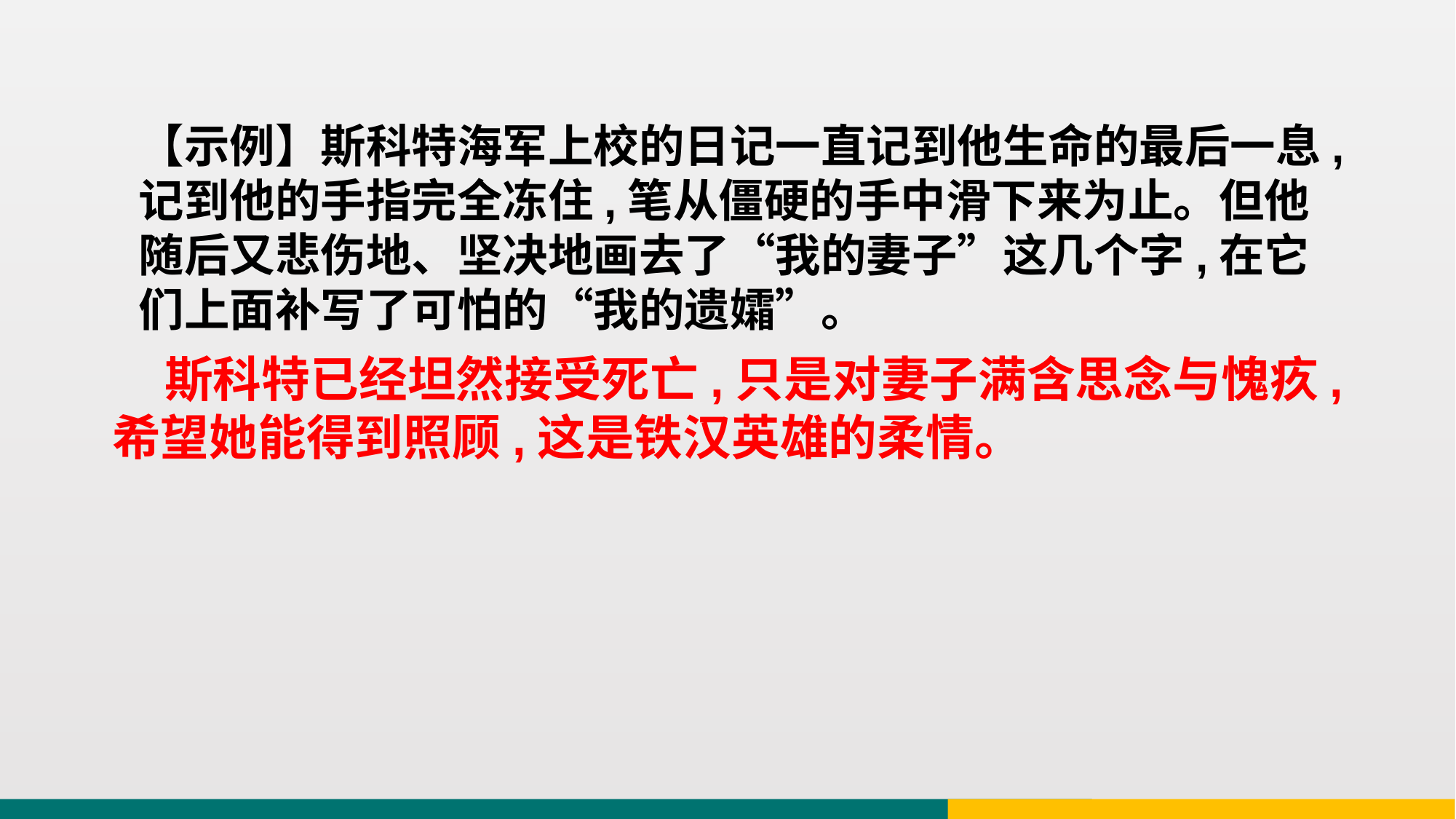

【示例】斯科特海军上校的日记一直记到他生命的最后一息,记到他的手指完全冻住,笔从僵硬的手中滑下来为止。但他随后又悲伤地、坚决地画去了“我的妻子”这几个字,在它们上面补写了可怕的“我的遗孀”。
    斯科特已经坦然接受死亡,只是对妻子满含思念与愧疚,希望她能得到照顾,这是铁汉英雄的柔情。